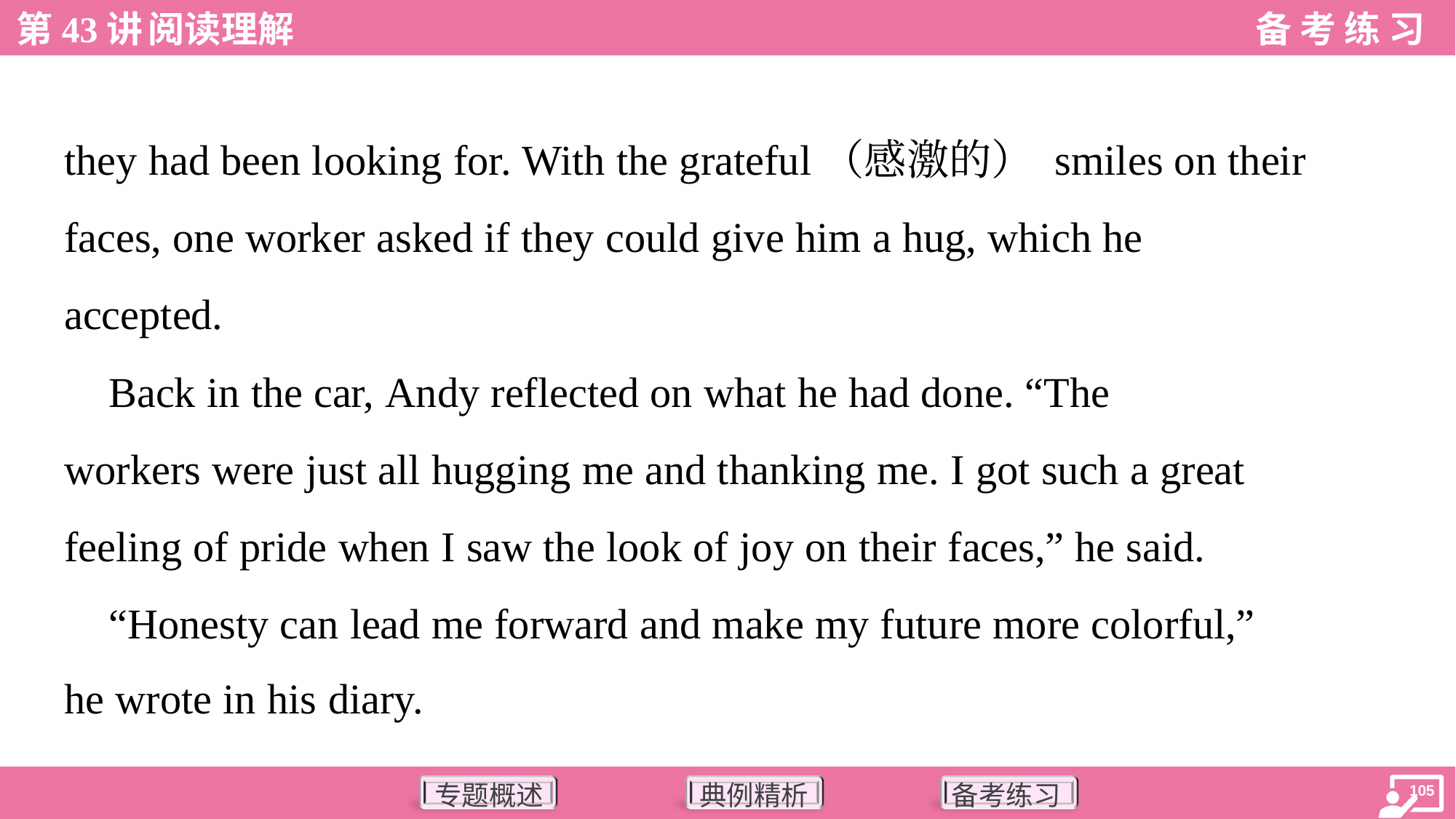

they had been looking for. With the grateful（感激的） smiles on their
faces, one worker asked if they could give him a hug, which he
accepted.
    Back in the car, Andy reflected on what he had done. “The
workers were just all hugging me and thanking me. I got such a great
feeling of pride when I saw the look of joy on their faces,” he said.
    “Honesty can lead me forward and make my future more colorful,”
he wrote in his diary.